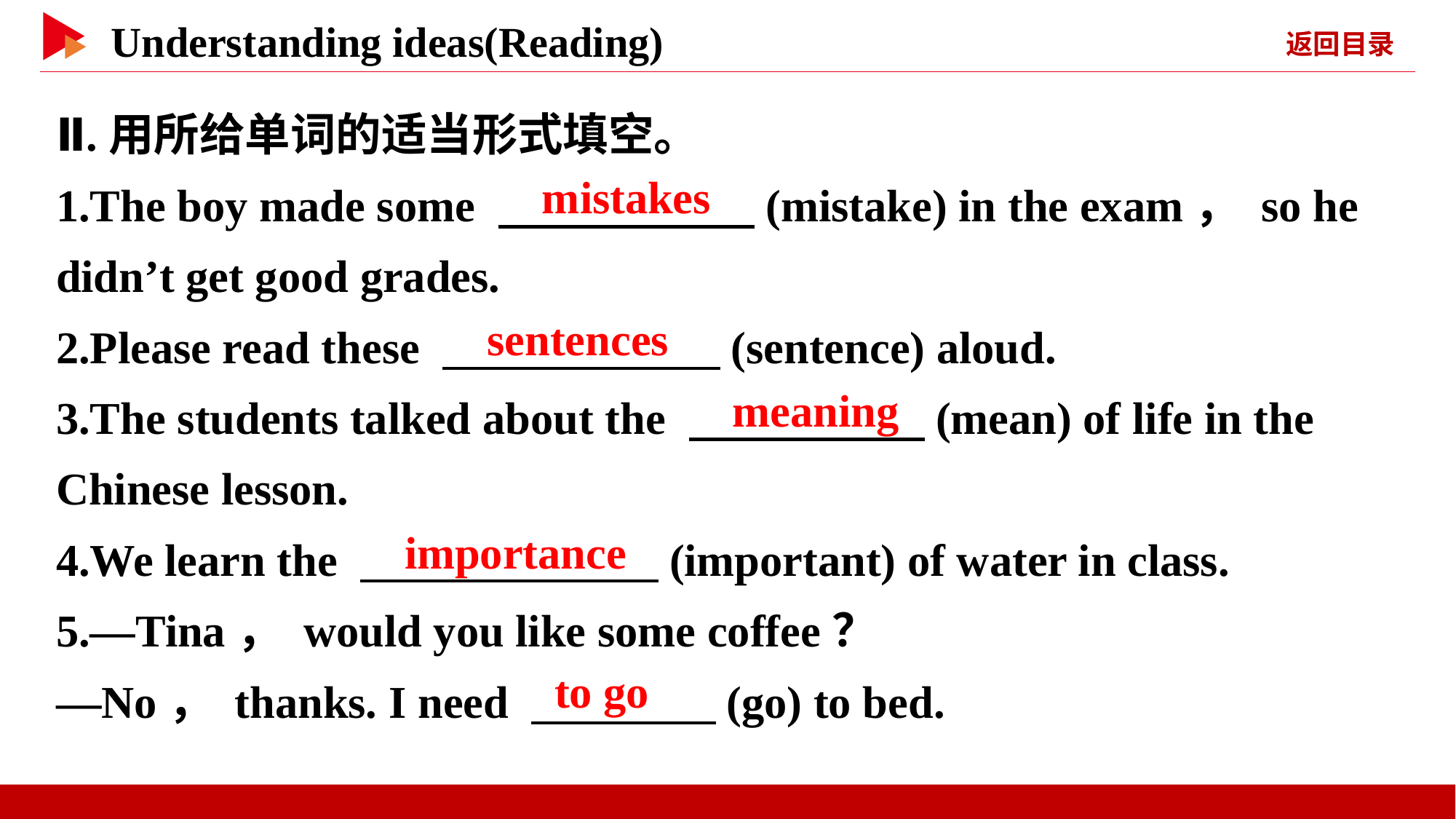

Ⅱ.用所给单词的适当形式填空。
1.The boy made some 　                　(mistake) in the exam， so he didn’t get good grades.
2.Please read these 　                  　(sentence) aloud.
3.The students talked about the 　              　(mean) of life in the Chinese lesson.
4.We learn the 　                    　(important) of water in class.
5.—Tina， would you like some coffee？
—No， thanks. I need 　         　(go) to bed.
　mistakes
　sentences
　meaning
　importance
　to go